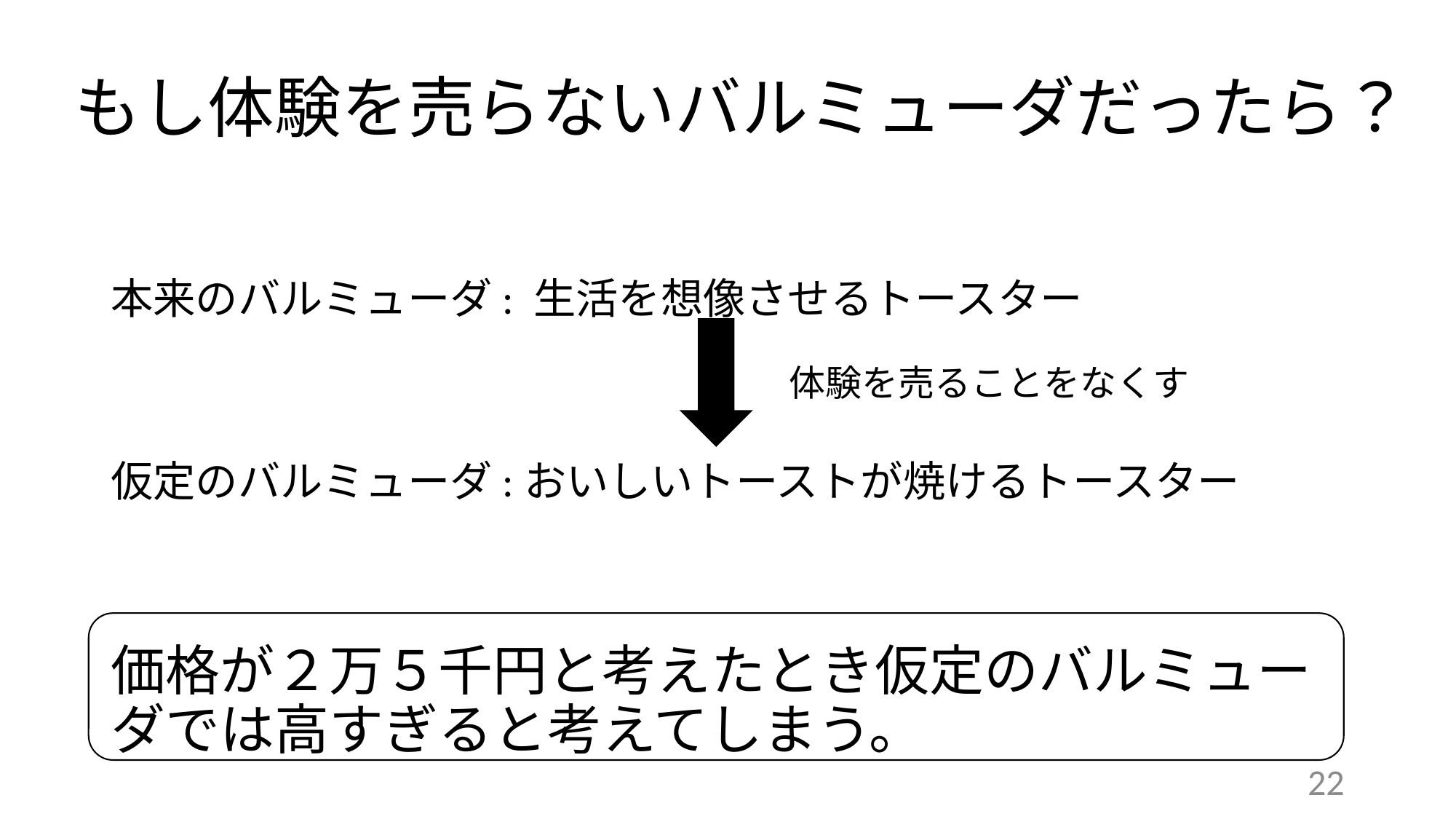

本来のバルミューダ: 生活を想像させるトースター

仮定のバルミューダ:おいしいトーストが焼けるトースター

価格が２万５千円と考えたとき仮定のバルミューダでは高すぎると考えてしまう。

もし体験を売らないバルミューダだったら？

体験を売ることをなくす

22